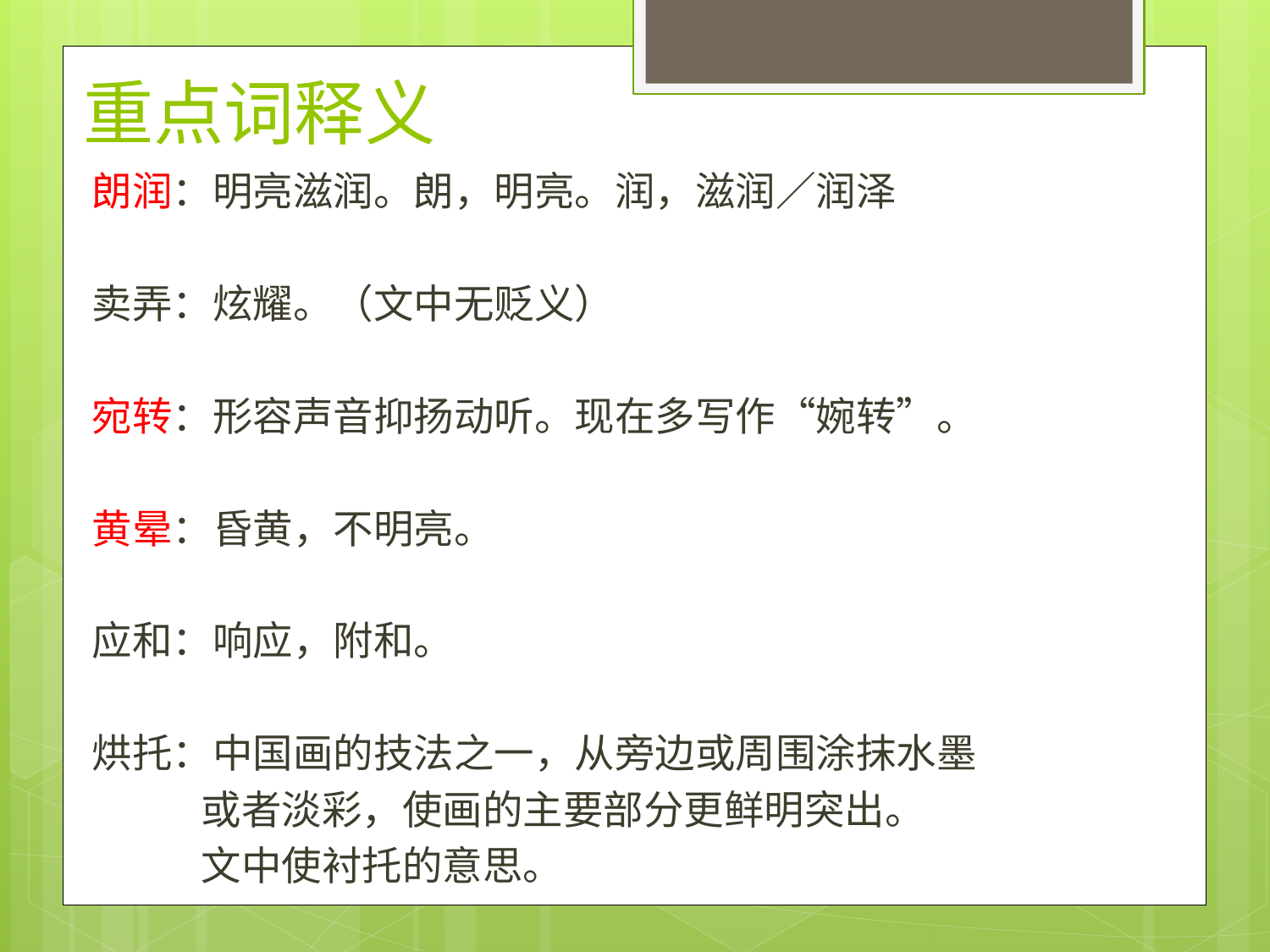

# 重点词释义
朗润：明亮滋润。朗，明亮。润，滋润／润泽

卖弄：炫耀。（文中无贬义）

宛转：形容声音抑扬动听。现在多写作“婉转”。

黄晕：昏黄，不明亮。

应和：响应，附和。

烘托：中国画的技法之一，从旁边或周围涂抹水墨
           或者淡彩，使画的主要部分更鲜明突出。
           文中使衬托的意思。